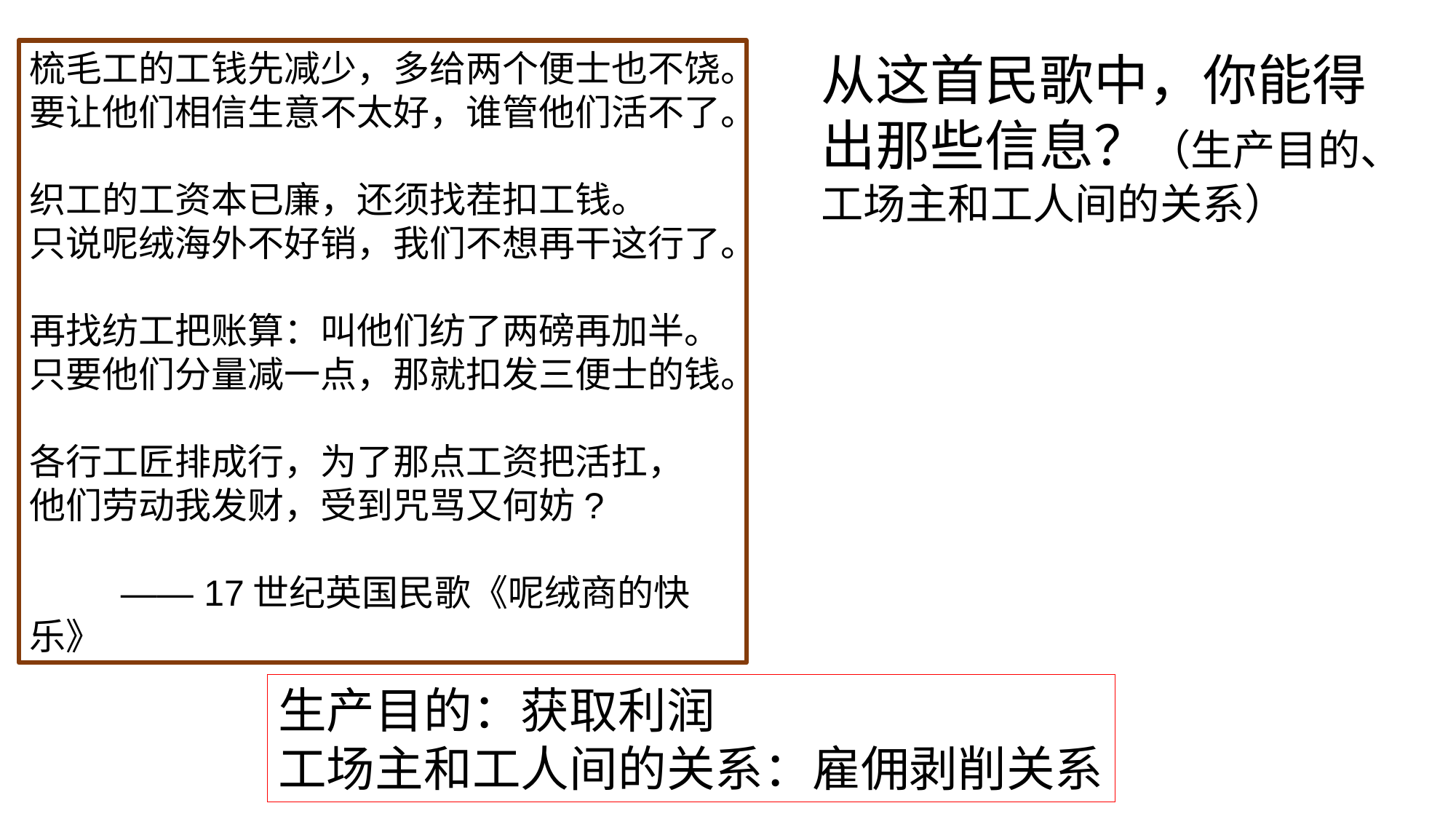

梳毛工的工钱先减少，多给两个便士也不饶。
要让他们相信生意不太好，谁管他们活不了。

织工的工资本已廉，还须找茬扣工钱。
只说呢绒海外不好销，我们不想再干这行了。

再找纺工把账算：叫他们纺了两磅再加半。
只要他们分量减一点，那就扣发三便士的钱。

各行工匠排成行，为了那点工资把活扛，
他们劳动我发财，受到咒骂又何妨?

         —— 17世纪英国民歌《呢绒商的快乐》
从这首民歌中，你能得出那些信息？（生产目的、工场主和工人间的关系）
生产目的：获取利润
工场主和工人间的关系：雇佣剥削关系